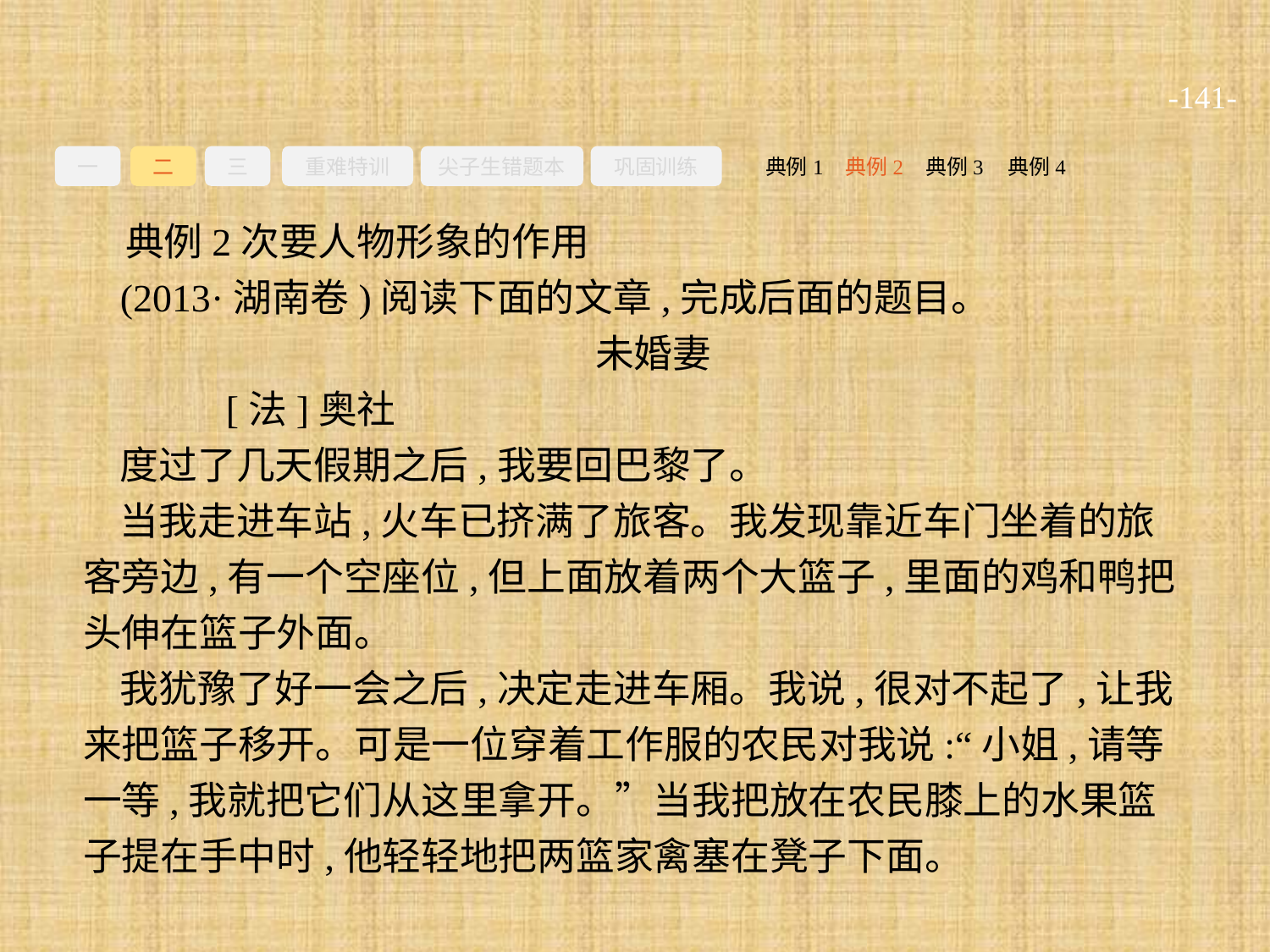

-141-
一
二
三
重难特训
尖子生错题本
巩固训练
典例3
典例2
典例4
典例1
典例2次要人物形象的作用
(2013·湖南卷)阅读下面的文章,完成后面的题目。
未婚妻
	[法]奥社
度过了几天假期之后,我要回巴黎了。
当我走进车站,火车已挤满了旅客。我发现靠近车门坐着的旅客旁边,有一个空座位,但上面放着两个大篮子,里面的鸡和鸭把头伸在篮子外面。
我犹豫了好一会之后,决定走进车厢。我说,很对不起了,让我来把篮子移开。可是一位穿着工作服的农民对我说:“小姐,请等一等,我就把它们从这里拿开。”当我把放在农民膝上的水果篮子提在手中时,他轻轻地把两篮家禽塞在凳子下面。